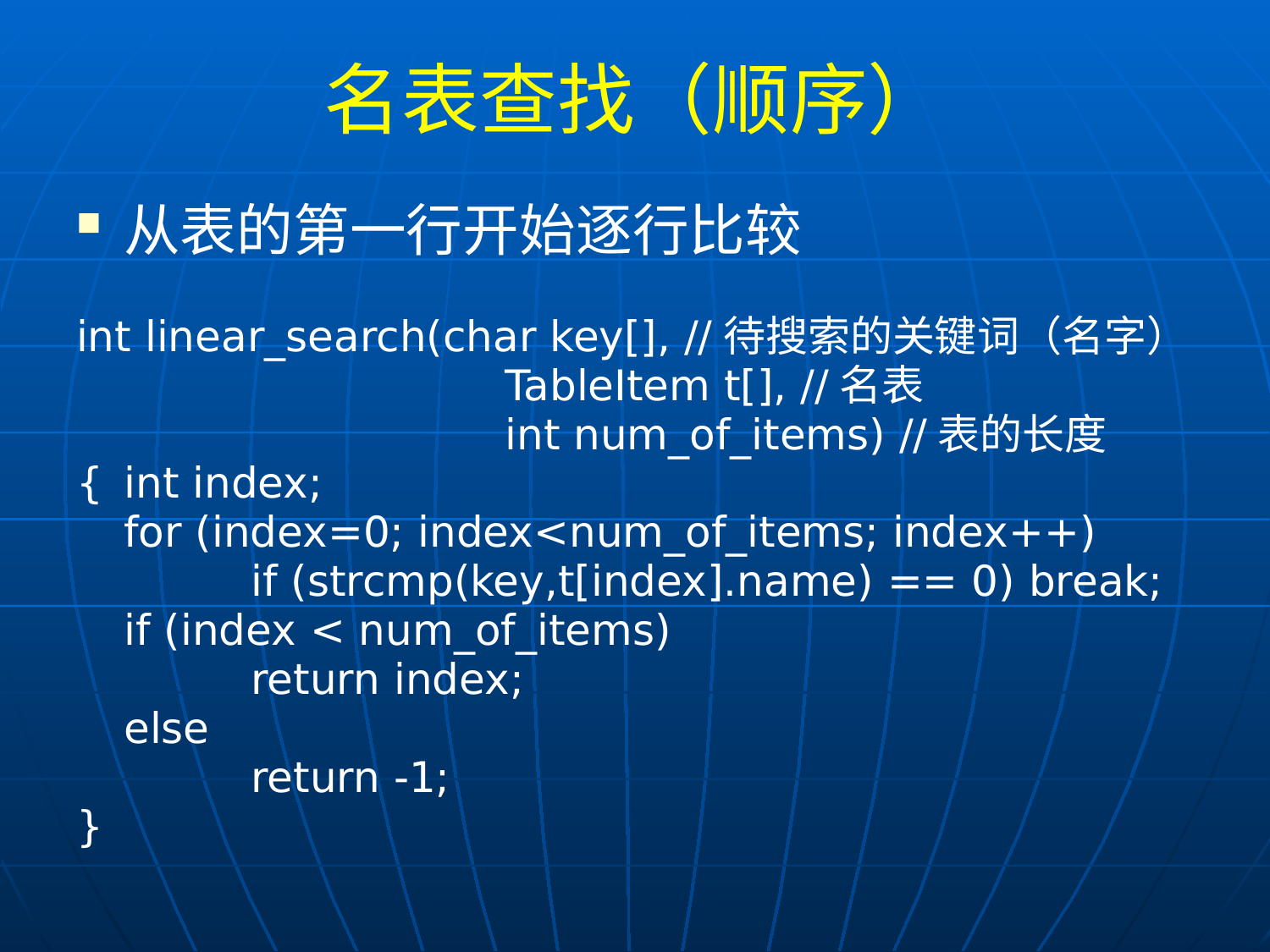

# 名表查找（顺序）
从表的第一行开始逐行比较

int linear_search(char key[], //待搜索的关键词（名字）
				TableItem t[], //名表
				int num_of_items) //表的长度
{	int index;
	for (index=0; index<num_of_items; index++)
		if (strcmp(key,t[index].name) == 0) break;
	if (index < num_of_items)
		return index;
	else
		return -1;
}